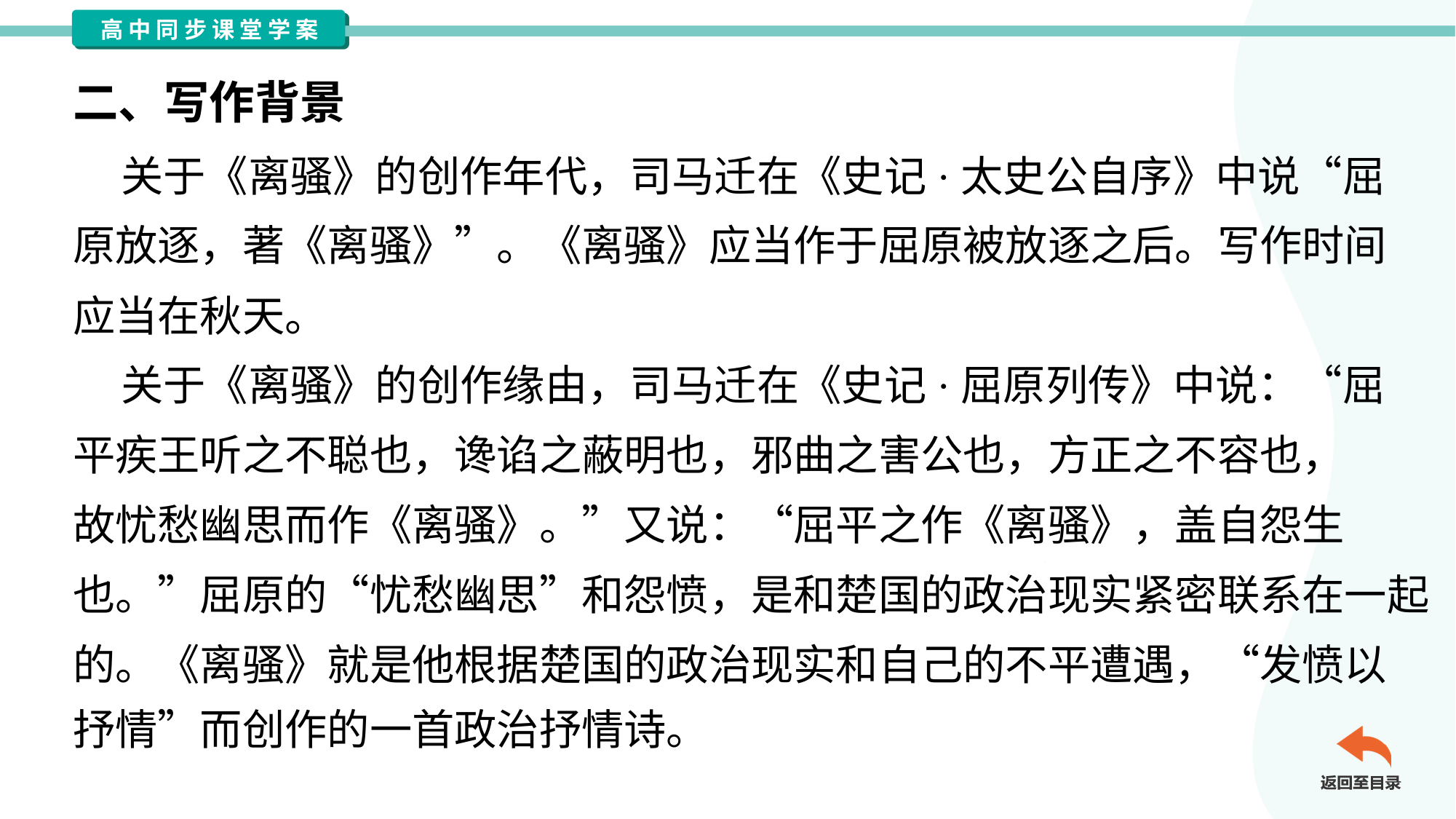

二、写作背景
    关于《离骚》的创作年代，司马迁在《史记·太史公自序》中说“屈
原放逐，著《离骚》”。《离骚》应当作于屈原被放逐之后。写作时间
应当在秋天。
    关于《离骚》的创作缘由，司马迁在《史记·屈原列传》中说：“屈
平疾王听之不聪也，谗谄之蔽明也，邪曲之害公也，方正之不容也，
故忧愁幽思而作《离骚》。”又说：“屈平之作《离骚》，盖自怨生
也。”屈原的“忧愁幽思”和怨愤，是和楚国的政治现实紧密联系在一起
的。《离骚》就是他根据楚国的政治现实和自己的不平遭遇，“发愤以
抒情”而创作的一首政治抒情诗。